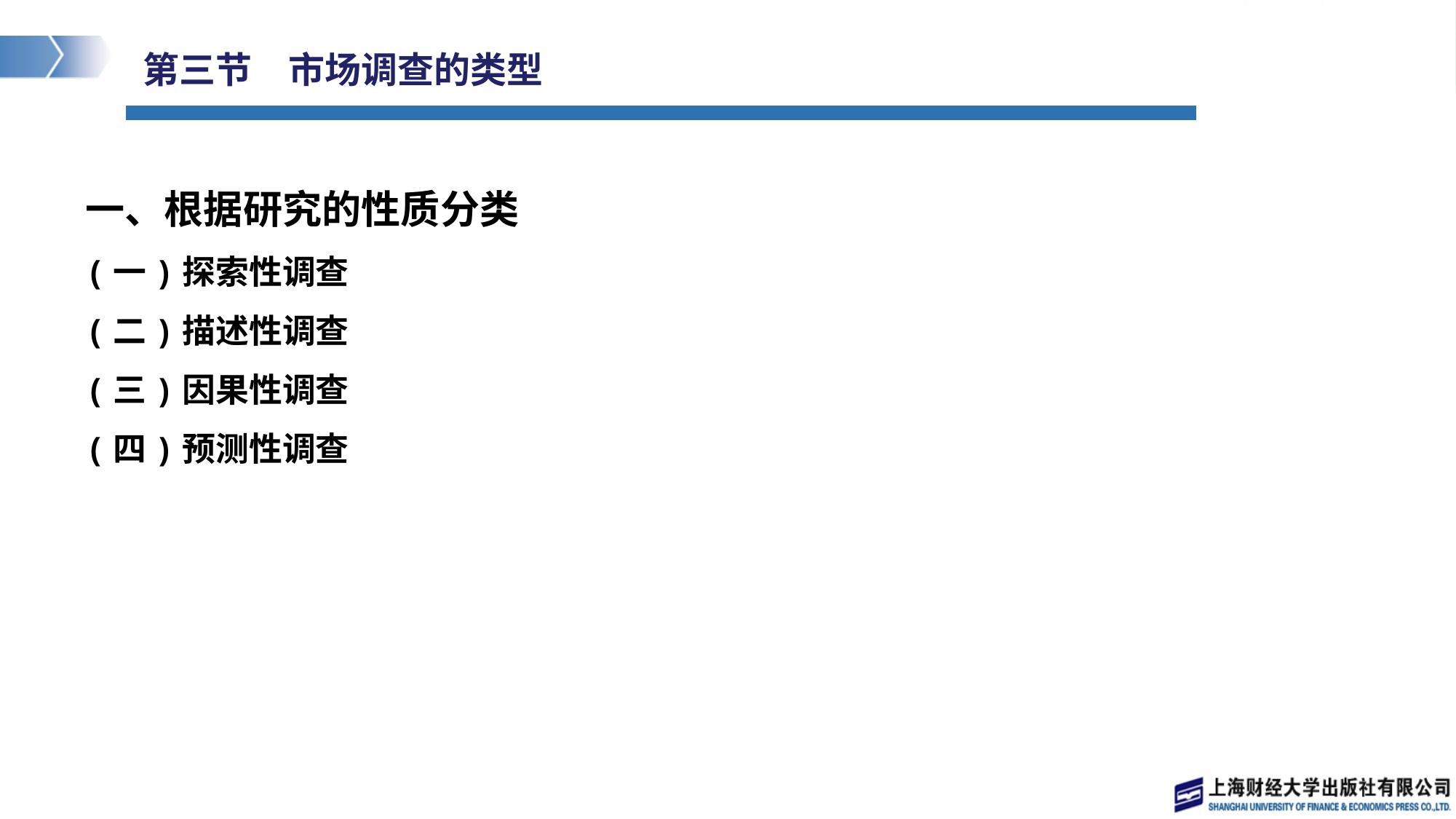

# 第三节　市场调查的类型
一、根据研究的性质分类
(一)探索性调查
(二)描述性调查
(三)因果性调查
(四)预测性调查